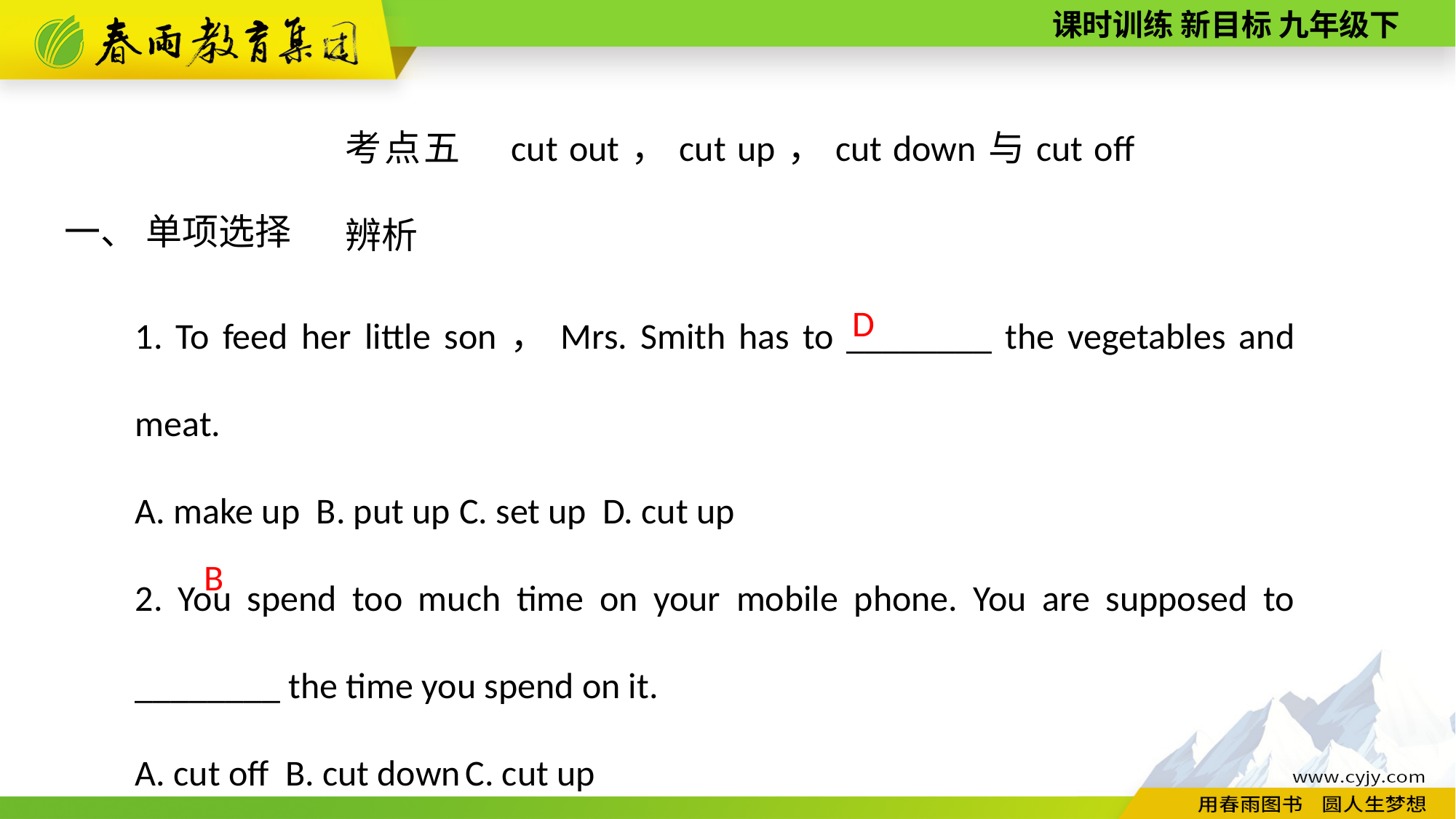

考点五　cut out，cut up，cut down与cut off 辨析
一、 单项选择
1. To feed her little son，Mrs. Smith has to ________ the vegetables and meat.
A. make up  B. put up  C. set up  D. cut up
2. You spend too much time on your mobile phone. You are supposed to ________ the time you spend on it.
A. cut off  B. cut down C. cut up
D
B